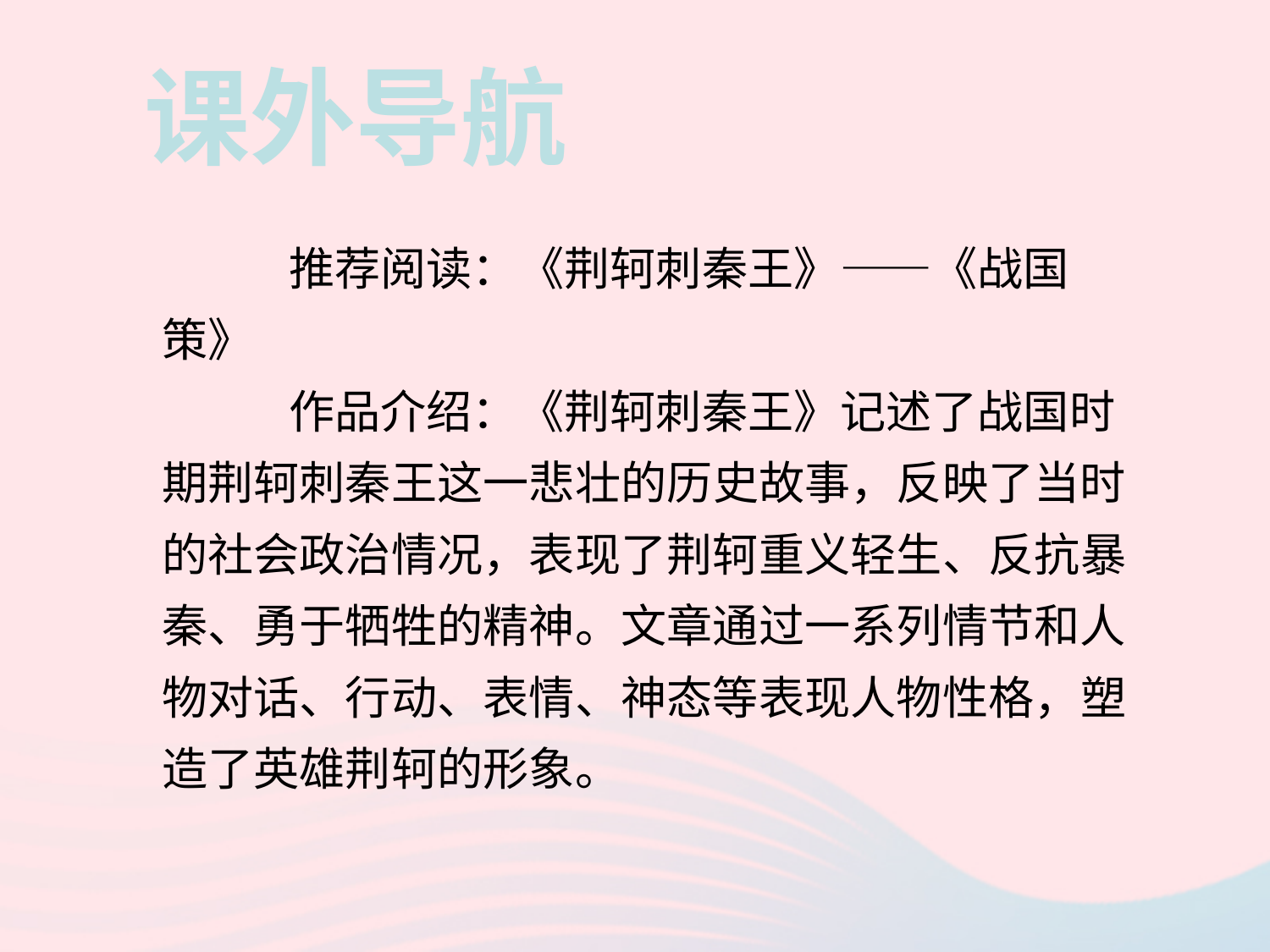

课外导航
	推荐阅读：《荆轲刺秦王》——《战国策》
	作品介绍：《荆轲刺秦王》记述了战国时期荆轲刺秦王这一悲壮的历史故事，反映了当时的社会政治情况，表现了荆轲重义轻生、反抗暴秦、勇于牺牲的精神。文章通过一系列情节和人物对话、行动、表情、神态等表现人物性格，塑造了英雄荆轲的形象。